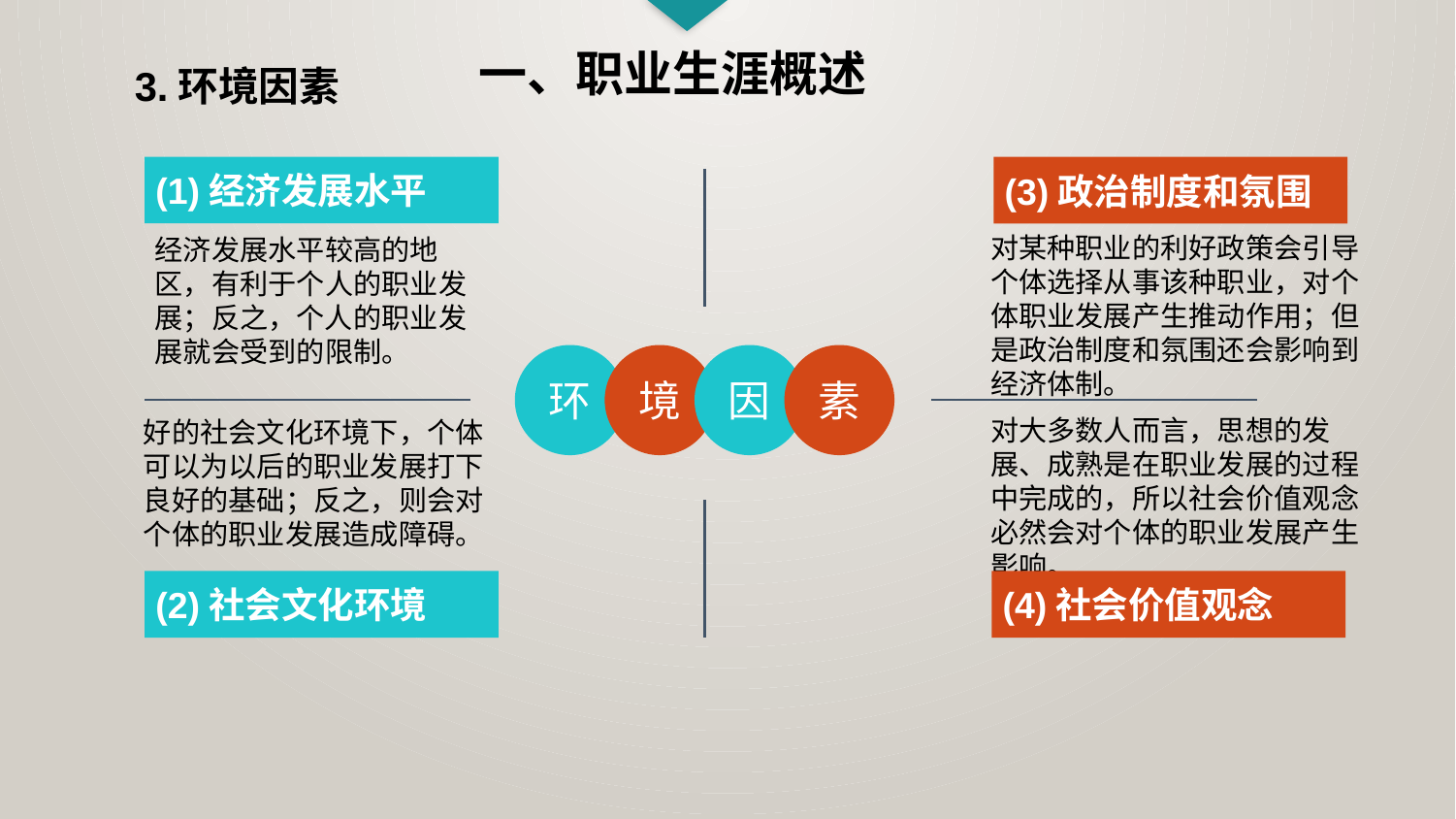

一、职业生涯概述
3.环境因素
(1)经济发展水平
(3)政治制度和氛围
对某种职业的利好政策会引导个体选择从事该种职业，对个体职业发展产生推动作用；但是政治制度和氛围还会影响到经济体制。
经济发展水平较高的地区，有利于个人的职业发展；反之，个人的职业发展就会受到的限制。
环
境
因
素
对大多数人而言，思想的发展、成熟是在职业发展的过程中完成的，所以社会价值观念必然会对个体的职业发展产生影响。
好的社会文化环境下，个体可以为以后的职业发展打下良好的基础；反之，则会对个体的职业发展造成障碍。
(2)社会文化环境
(4)社会价值观念